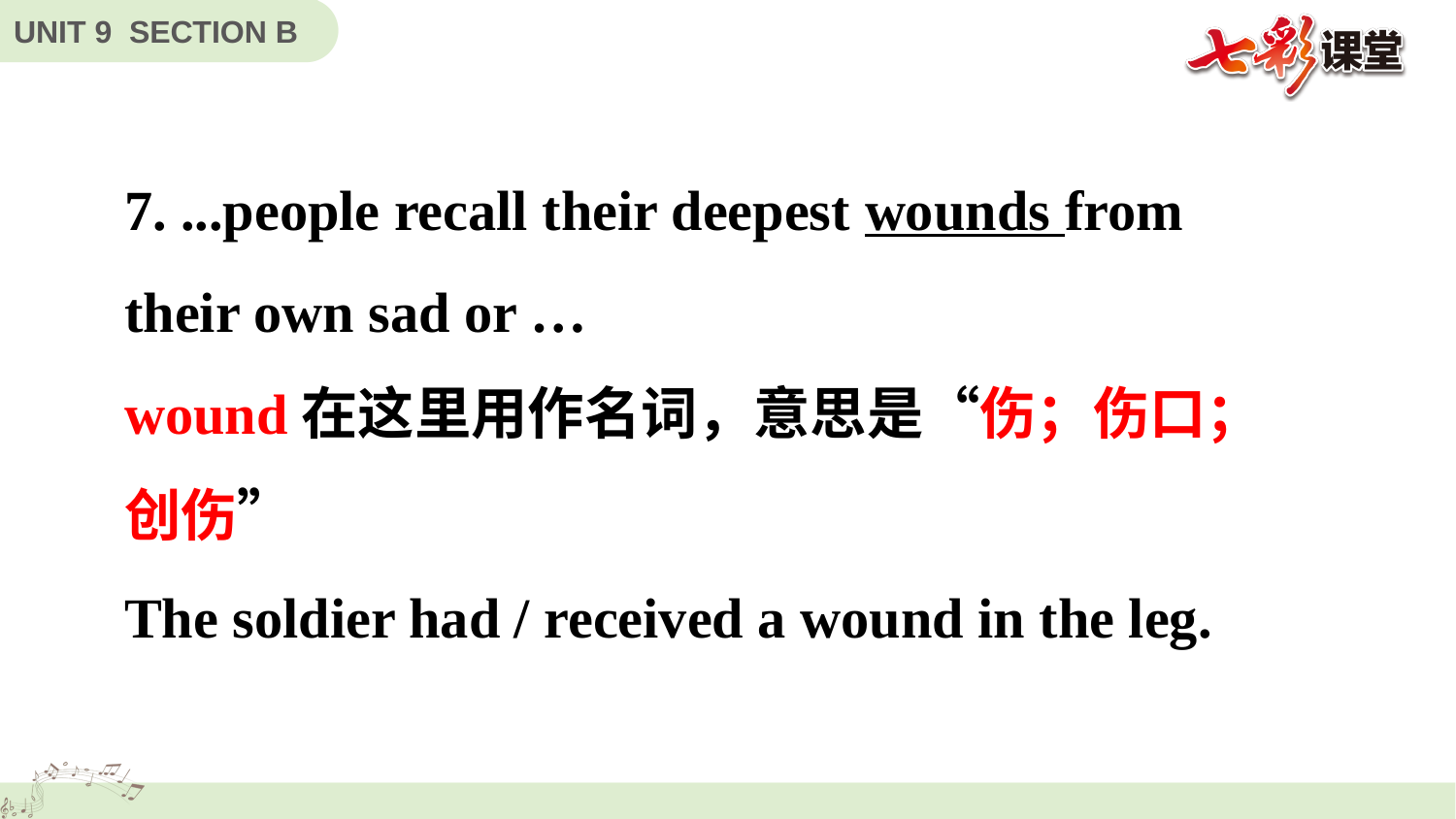

7. ...people recall their deepest wounds from their own sad or …
wound在这里用作名词，意思是“伤；伤口；创伤”
The soldier had / received a wound in the leg.